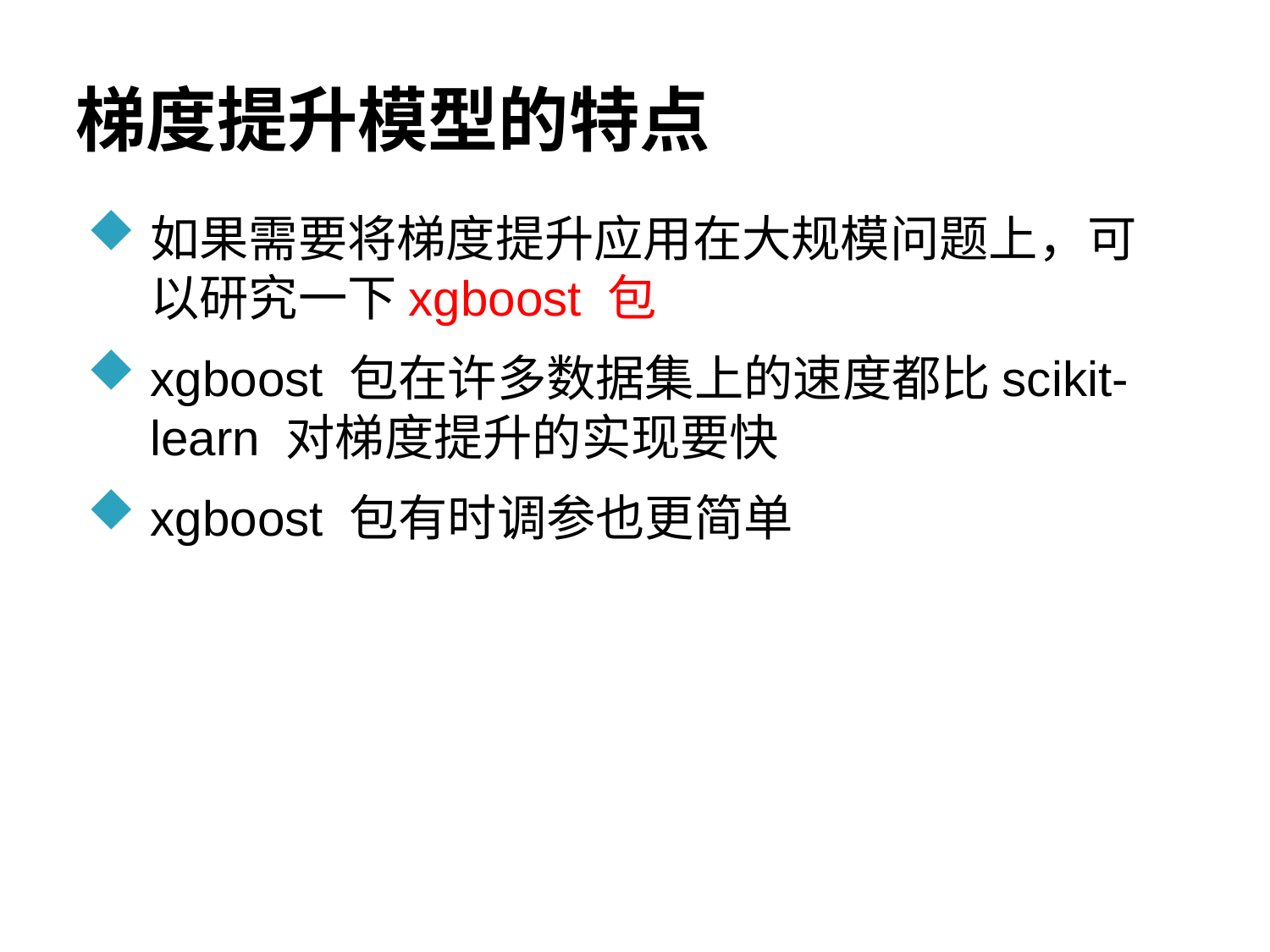

# 梯度提升模型的特点
如果需要将梯度提升应用在大规模问题上，可以研究一下xgboost 包
xgboost 包在许多数据集上的速度都比scikit-learn 对梯度提升的实现要快
xgboost 包有时调参也更简单